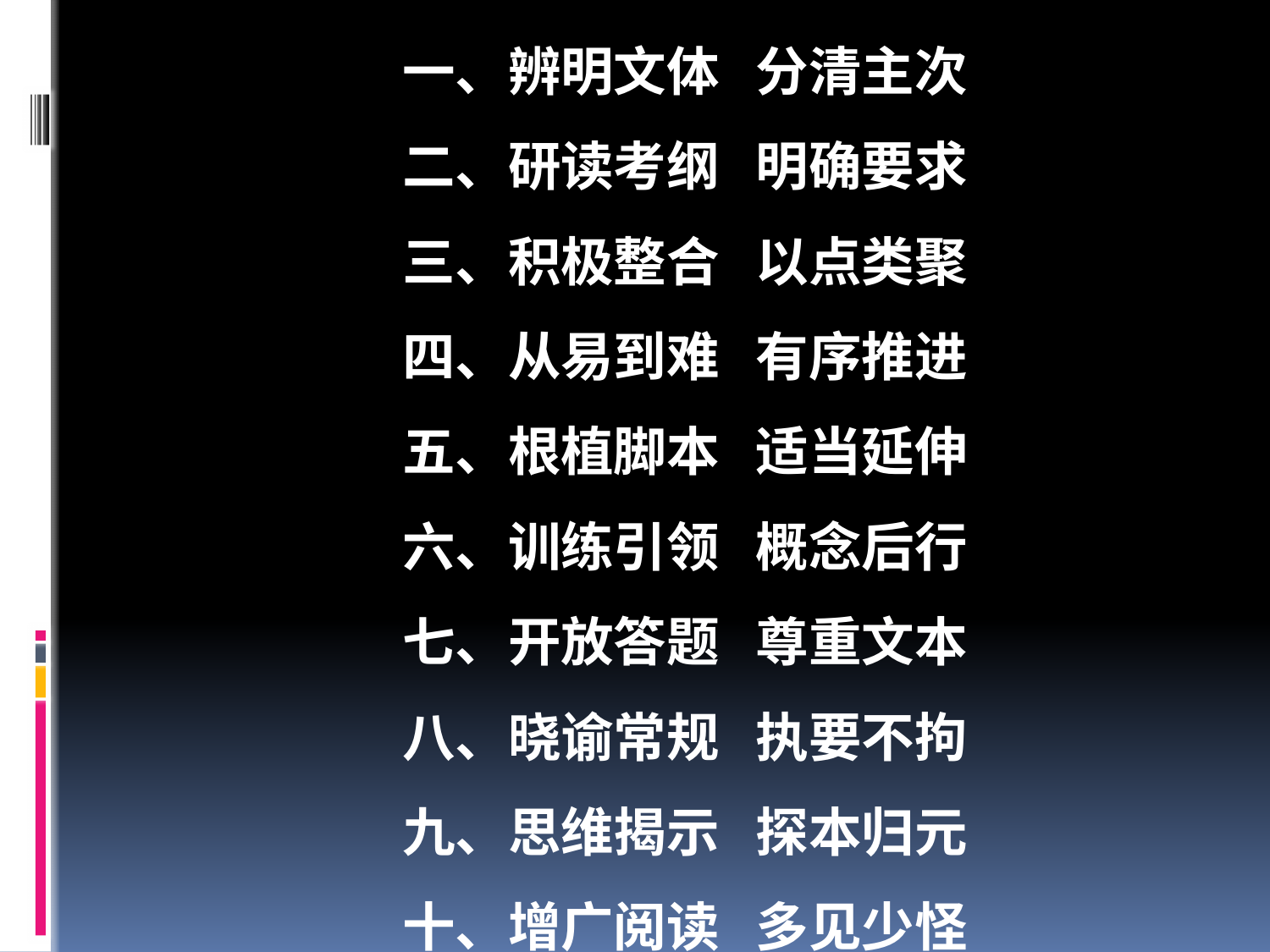

一、辨明文体   分清主次
二、研读考纲   明确要求
三、积极整合   以点类聚
四、从易到难   有序推进
五、根植脚本   适当延伸
六、训练引领   概念后行
七、开放答题   尊重文本
八、晓谕常规   执要不拘
九、思维揭示   探本归元
十、增广阅读   多见少怪